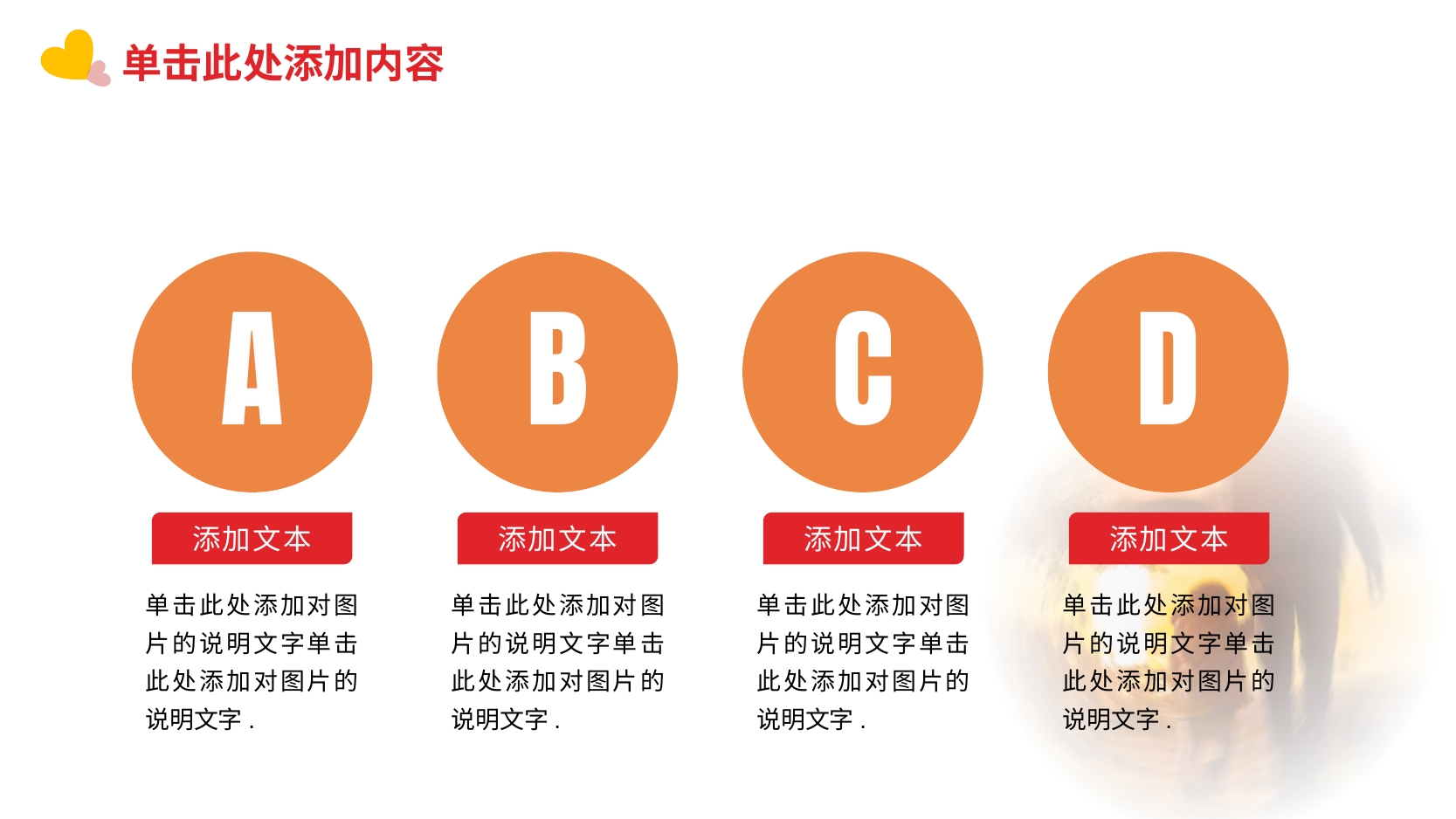

单击此处添加内容

A
B
C
D
添加文本
添加文本
添加文本
添加文本
单击此处添加对图片的说明文字单击此处添加对图片的说明文字.
单击此处添加对图片的说明文字单击此处添加对图片的说明文字.
单击此处添加对图片的说明文字单击此处添加对图片的说明文字.
单击此处添加对图片的说明文字单击此处添加对图片的说明文字.